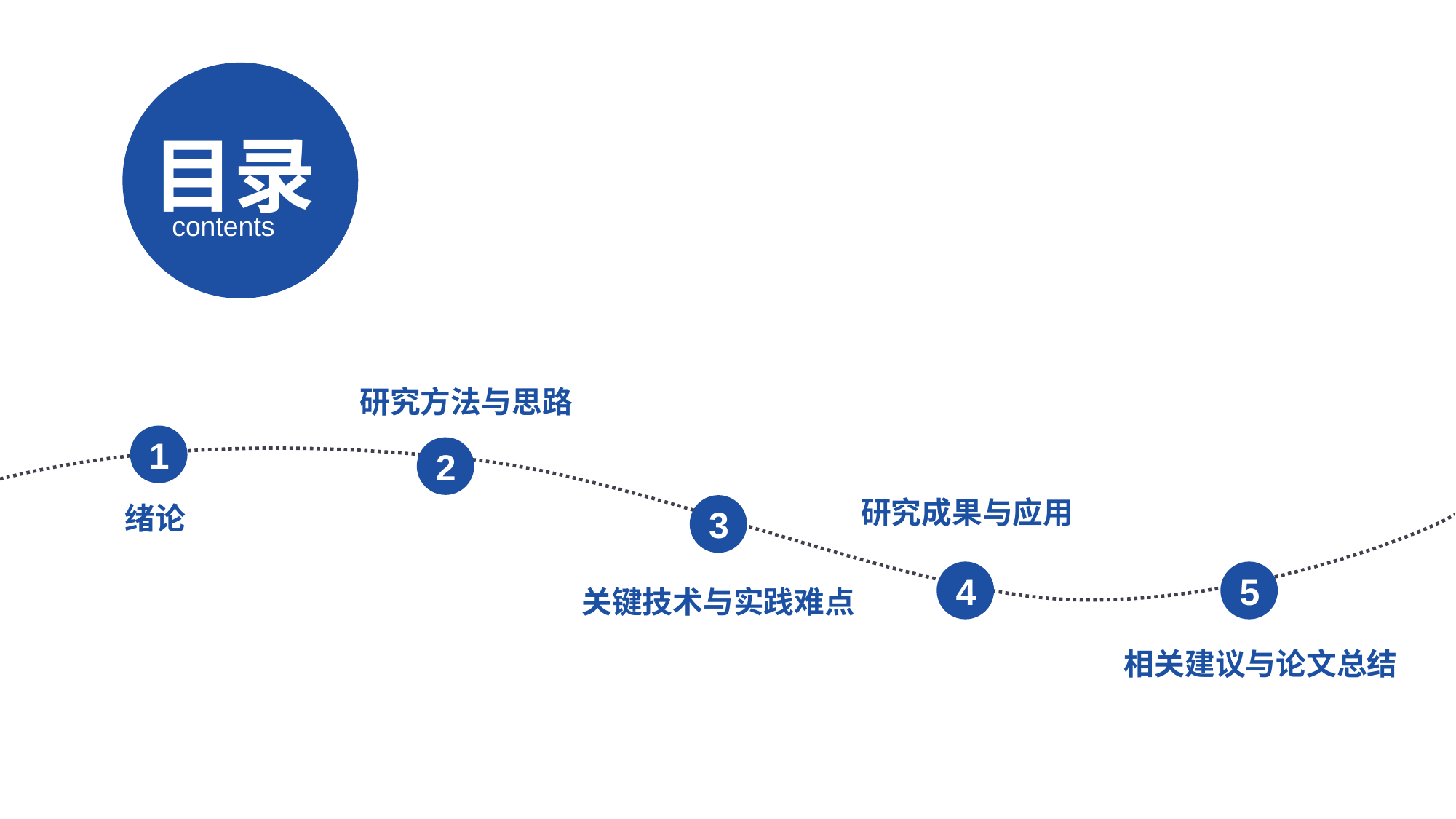

目录
contents
研究方法与思路
1
2

研究成果与应用
绪论
3
4
5
关键技术与实践难点
相关建议与论文总结
延时符